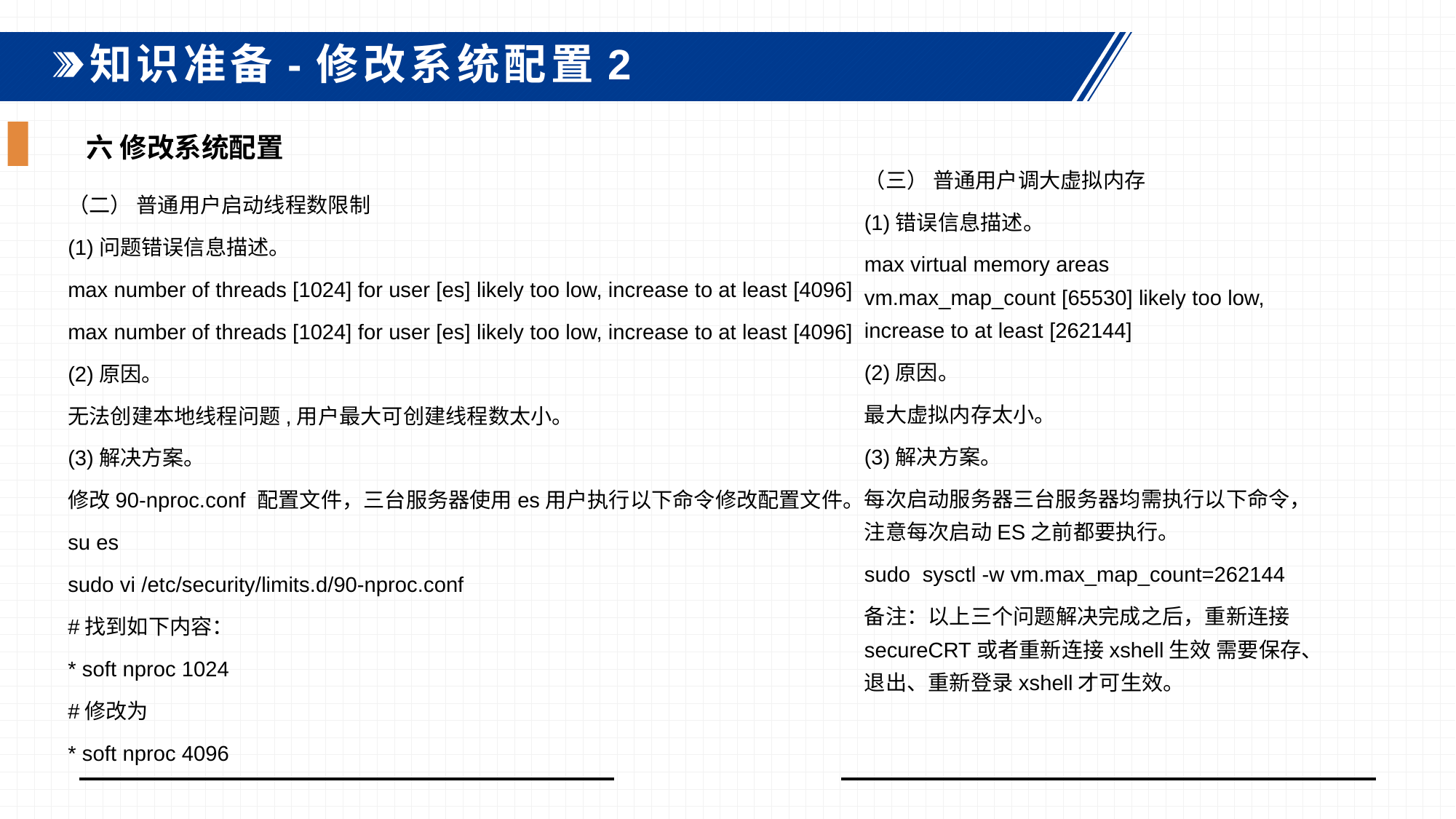

知识准备-修改系统配置2
六 修改系统配置
（三） 普通用户调大虚拟内存
(1)错误信息描述。
max virtual memory areas vm.max_map_count [65530] likely too low, increase to at least [262144]
(2)原因。
最大虚拟内存太小。
(3)解决方案。
每次启动服务器三台服务器均需执行以下命令，注意每次启动ES之前都要执行。
sudo  sysctl -w vm.max_map_count=262144
备注：以上三个问题解决完成之后，重新连接secureCRT或者重新连接xshell生效 需要保存、退出、重新登录xshell才可生效。

（二） 普通用户启动线程数限制
(1)问题错误信息描述。
max number of threads [1024] for user [es] likely too low, increase to at least [4096]
max number of threads [1024] for user [es] likely too low, increase to at least [4096]
(2)原因。
无法创建本地线程问题,用户最大可创建线程数太小。
(3)解决方案。
修改90-nproc.conf 配置文件，三台服务器使用es用户执行以下命令修改配置文件。
su es
sudo vi /etc/security/limits.d/90-nproc.conf
#找到如下内容：
* soft nproc 1024
#修改为
* soft nproc 4096